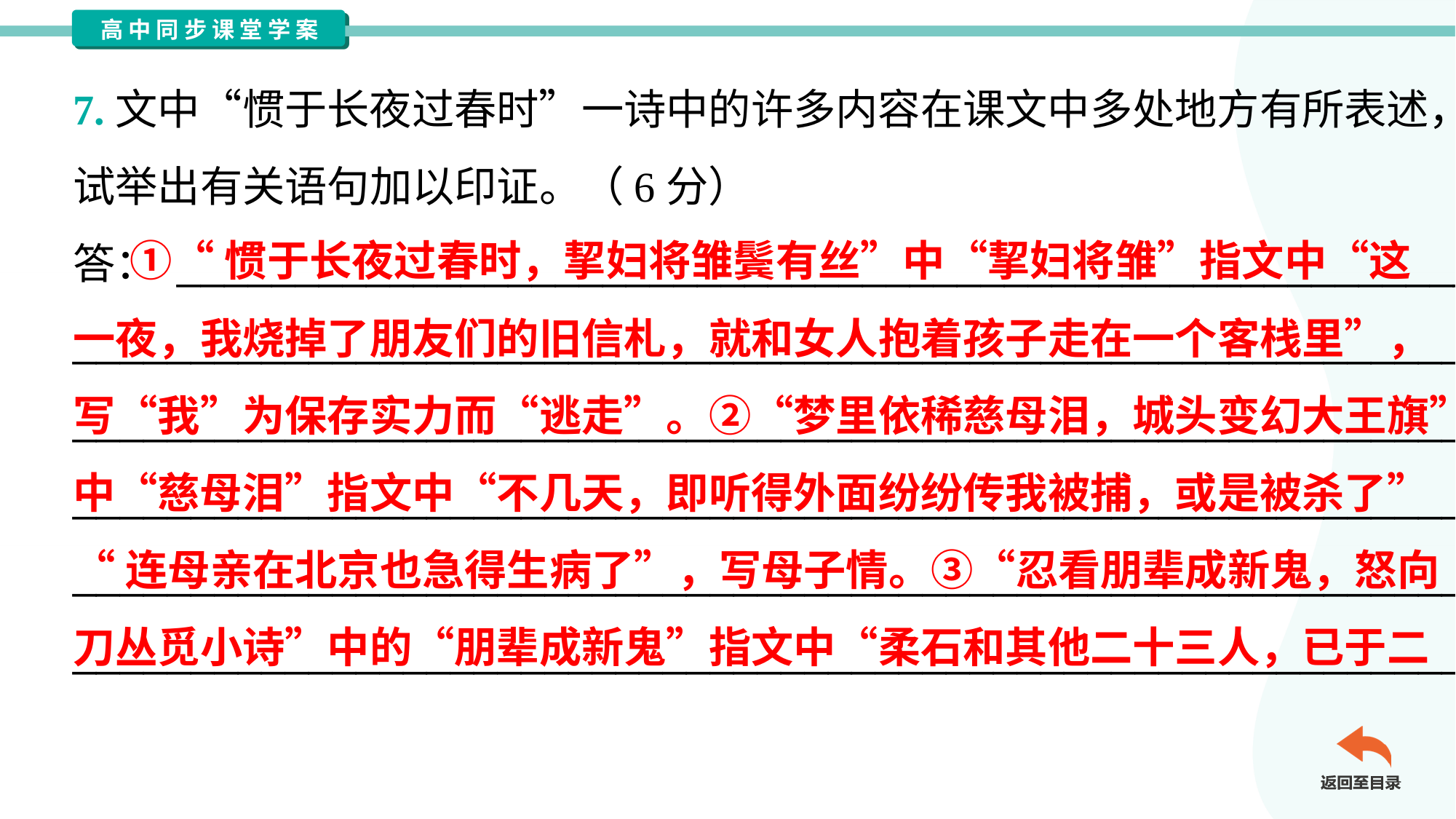

7.文中“惯于长夜过春时”一诗中的许多内容在课文中多处地方有所表述，
试举出有关语句加以印证。（6分）
答： ________________________________________________________
_____________________________________________________________
_____________________________________________________________
_____________________________________________________________
_____________________________________________________________
_____________________________________________________________
      ①“惯于长夜过春时，挈妇将雏鬓有丝”中“挈妇将雏”指文中“这
一夜，我烧掉了朋友们的旧信札，就和女人抱着孩子走在一个客栈里”，
写“我”为保存实力而“逃走”。②“梦里依稀慈母泪，城头变幻大王旗”
中“慈母泪”指文中“不几天，即听得外面纷纷传我被捕，或是被杀了”
“连母亲在北京也急得生病了”，写母子情。③“忍看朋辈成新鬼，怒向
刀丛觅小诗”中的“朋辈成新鬼”指文中“柔石和其他二十三人，已于二